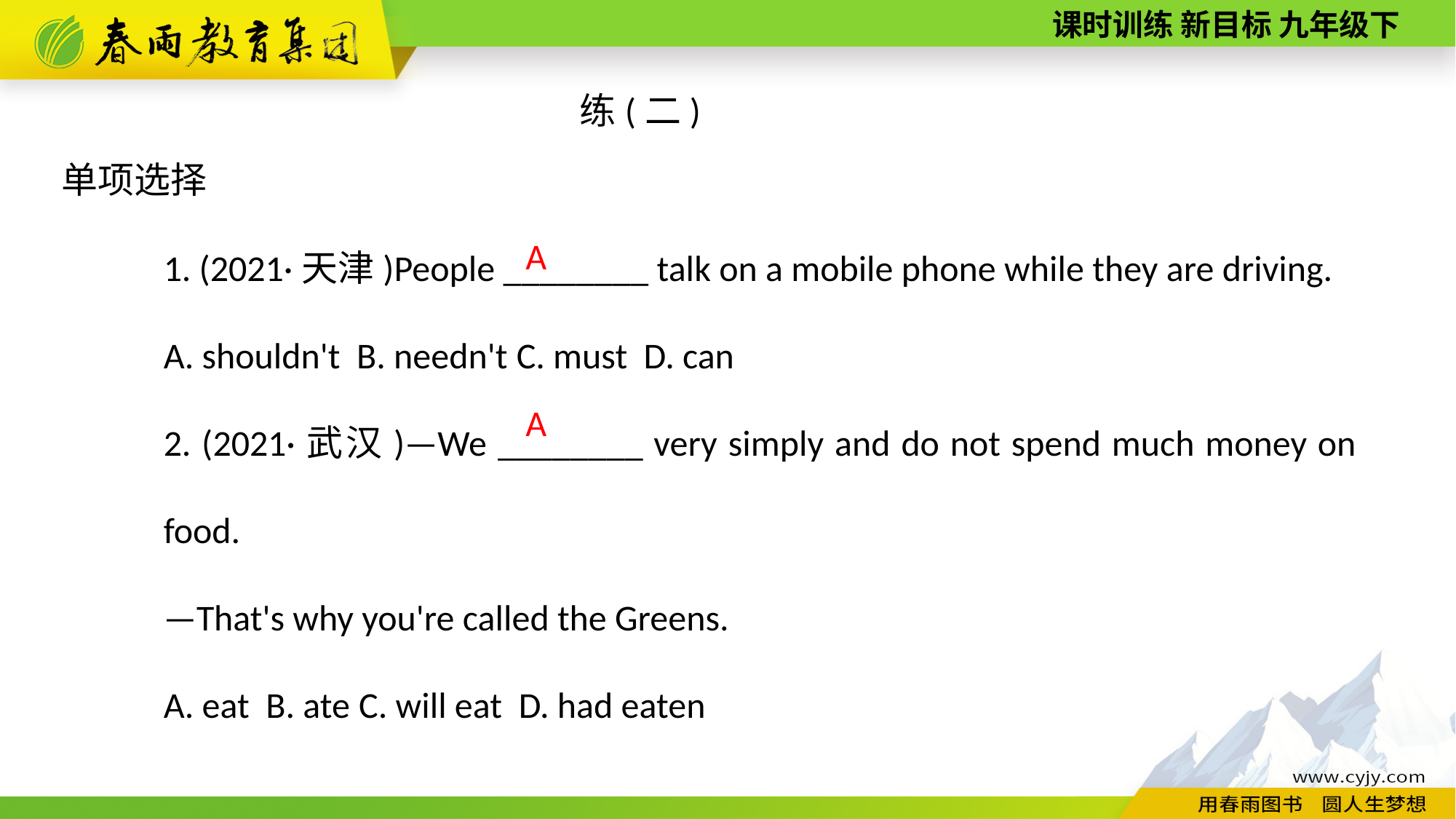

练(二)
单项选择
1. (2021·天津)People ________ talk on a mobile phone while they are driving.
A. shouldn't  B. needn't  C. must  D. can
2. (2021·武汉)—We ________ very simply and do not spend much money on food.
—That's why you're called the Greens.
A. eat  B. ate  C. will eat  D. had eaten
A
A